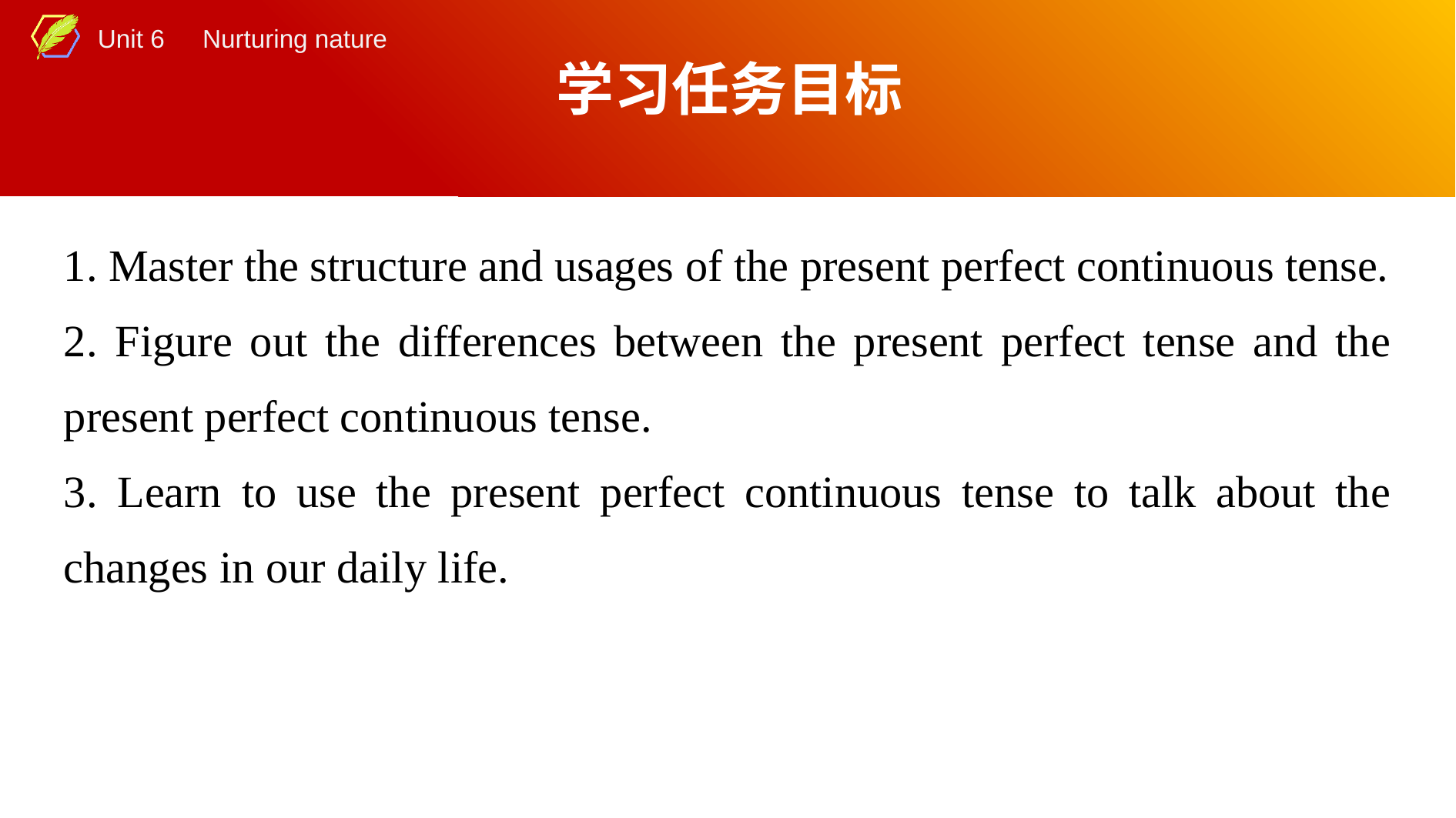

学习任务目标
1. Master the structure and usages of the present perfect continuous tense.
2. Figure out the differences between the present perfect tense and the present perfect continuous tense.
3. Learn to use the present perfect continuous tense to talk about the changes in our daily life.